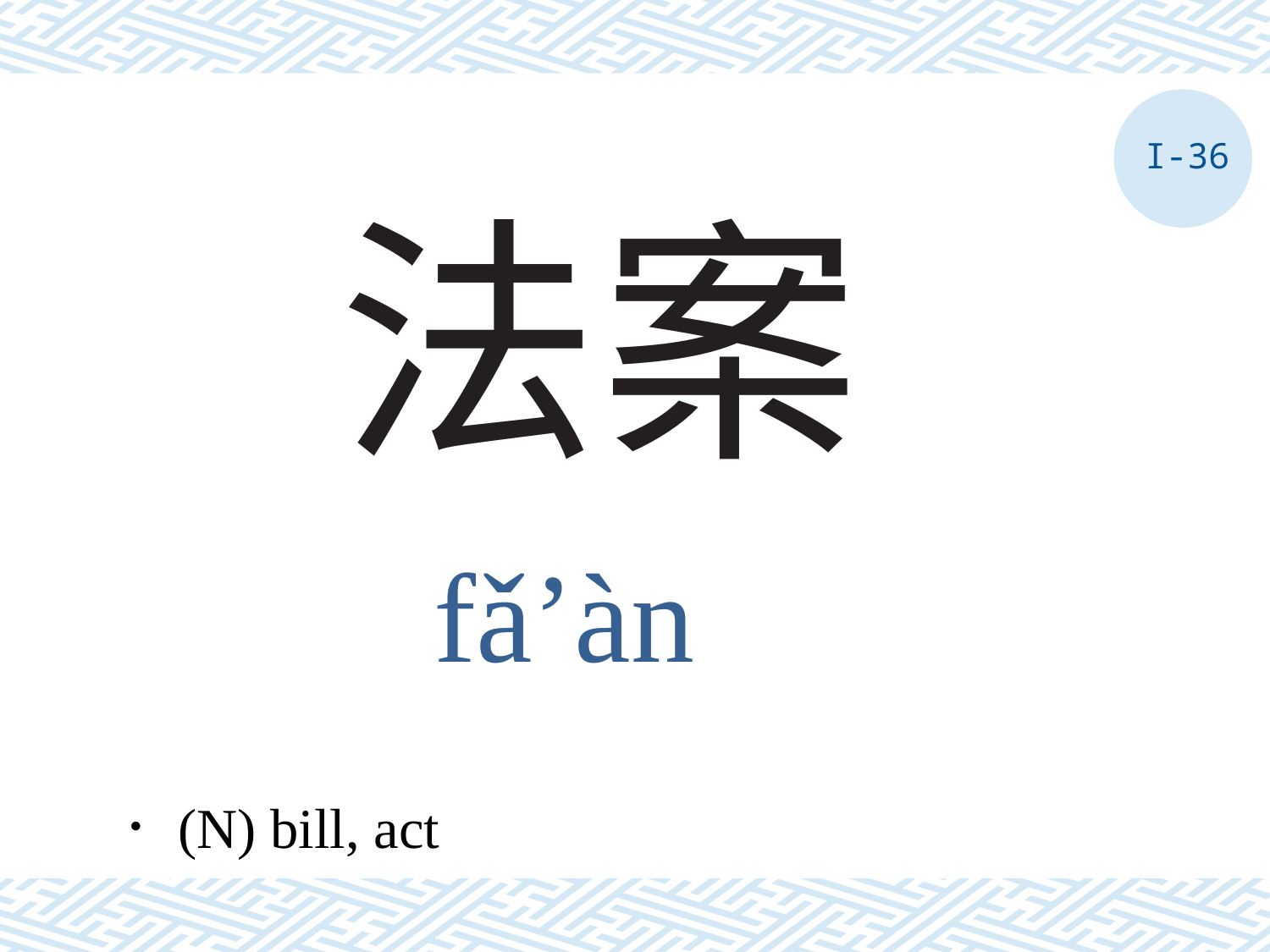

I-36
# 法案
fǎ’àn
．(N) bill, act